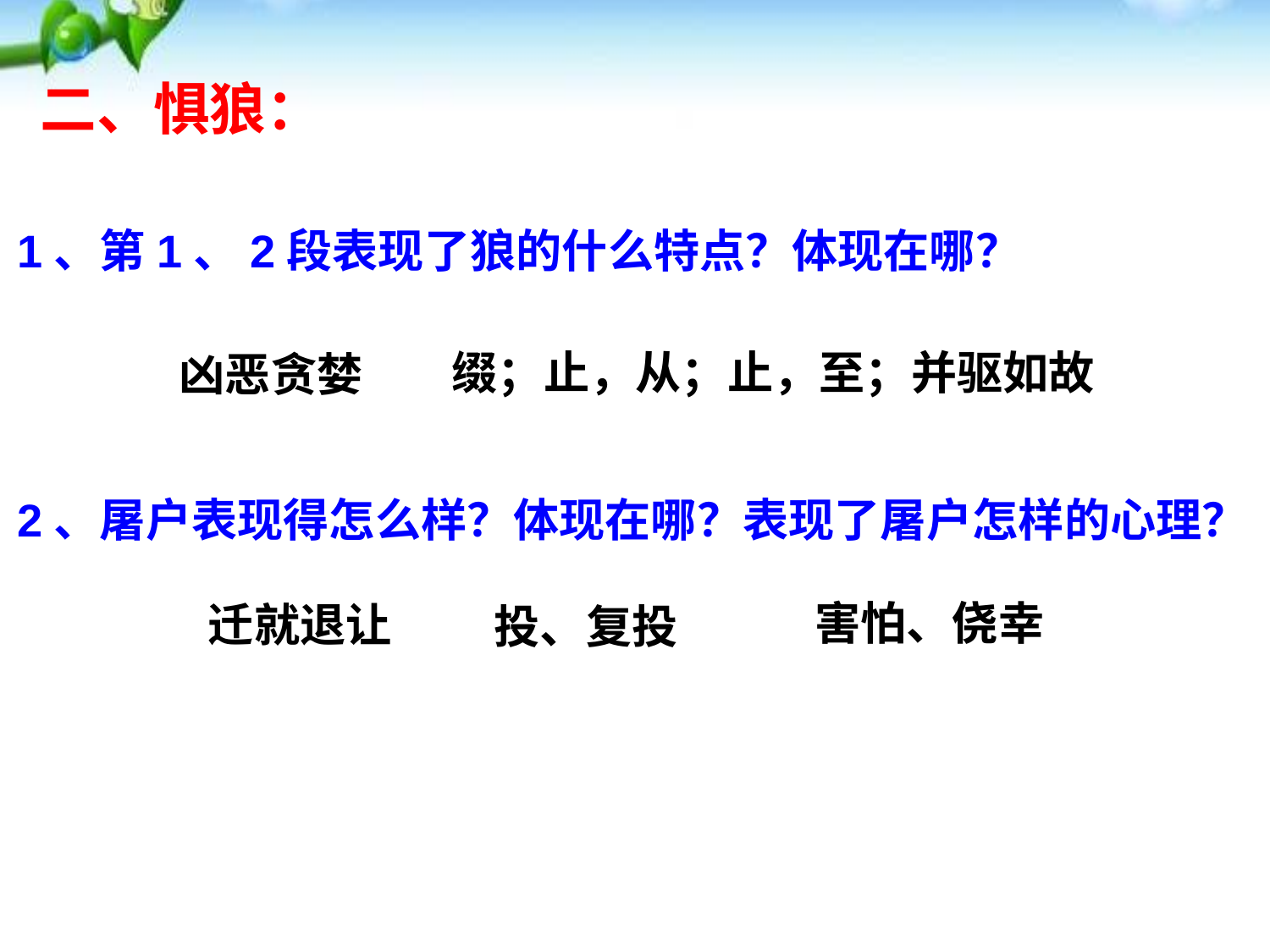

二、惧狼：
1、第1、2段表现了狼的什么特点？体现在哪？
缀；止，从；止，至；并驱如故
凶恶贪婪
2、屠户表现得怎么样？体现在哪？表现了屠户怎样的心理？
害怕、侥幸
迁就退让
投、复投